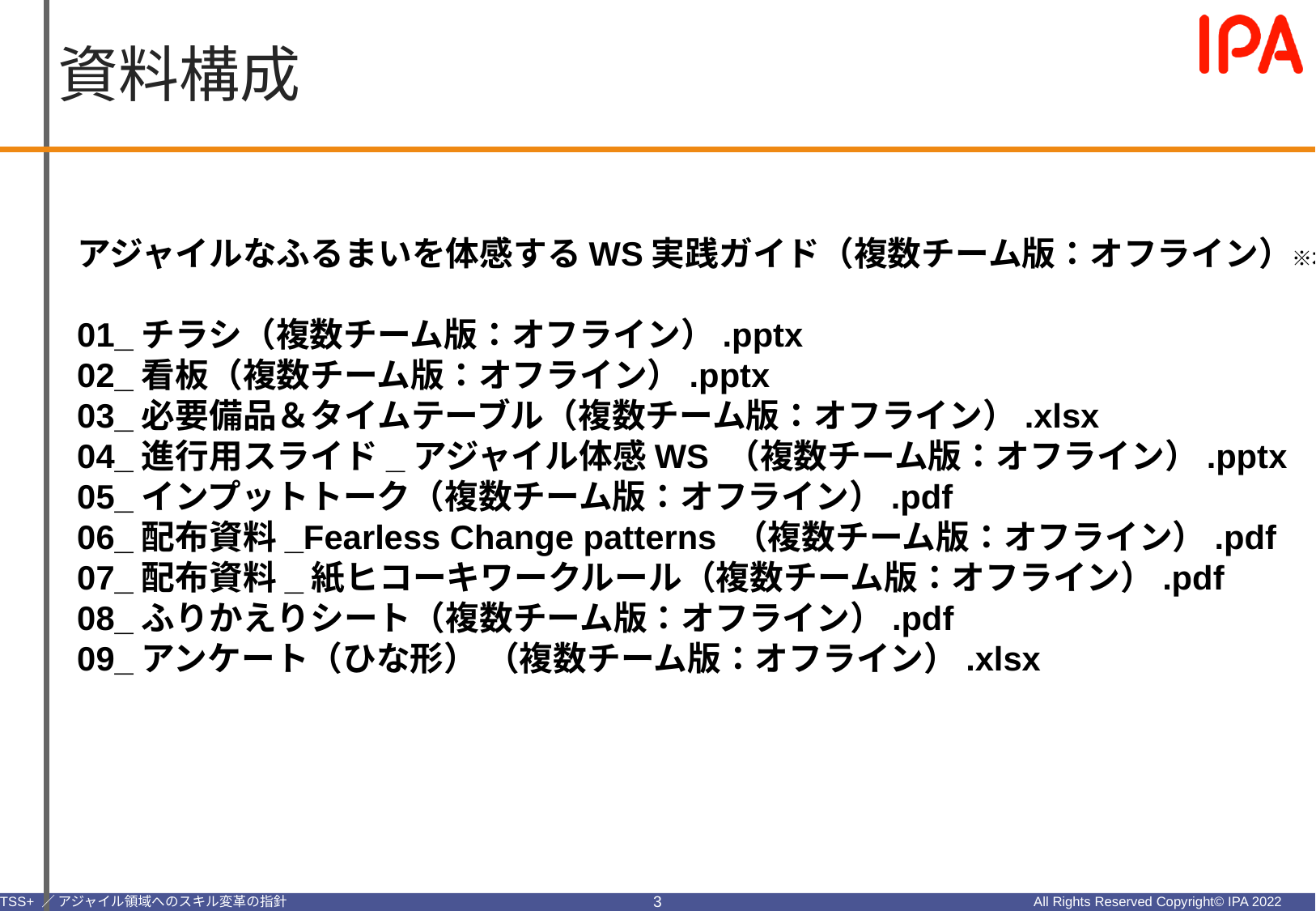

資料構成
アジャイルなふるまいを体感するWS実践ガイド（複数チーム版：オフライン）※本資料

01_チラシ（複数チーム版：オフライン）.pptx
02_看板（複数チーム版：オフライン）.pptx
03_必要備品＆タイムテーブル（複数チーム版：オフライン）.xlsx
04_進行用スライド_アジャイル体感WS （複数チーム版：オフライン）.pptx
05_インプットトーク（複数チーム版：オフライン）.pdf
06_配布資料_Fearless Change patterns （複数チーム版：オフライン）.pdf
07_配布資料_紙ヒコーキワークルール（複数チーム版：オフライン）.pdf
08_ふりかえりシート（複数チーム版：オフライン）.pdf
09_アンケート（ひな形） （複数チーム版：オフライン）.xlsx
3
All Rights Reserved Copyright© IPA 2022